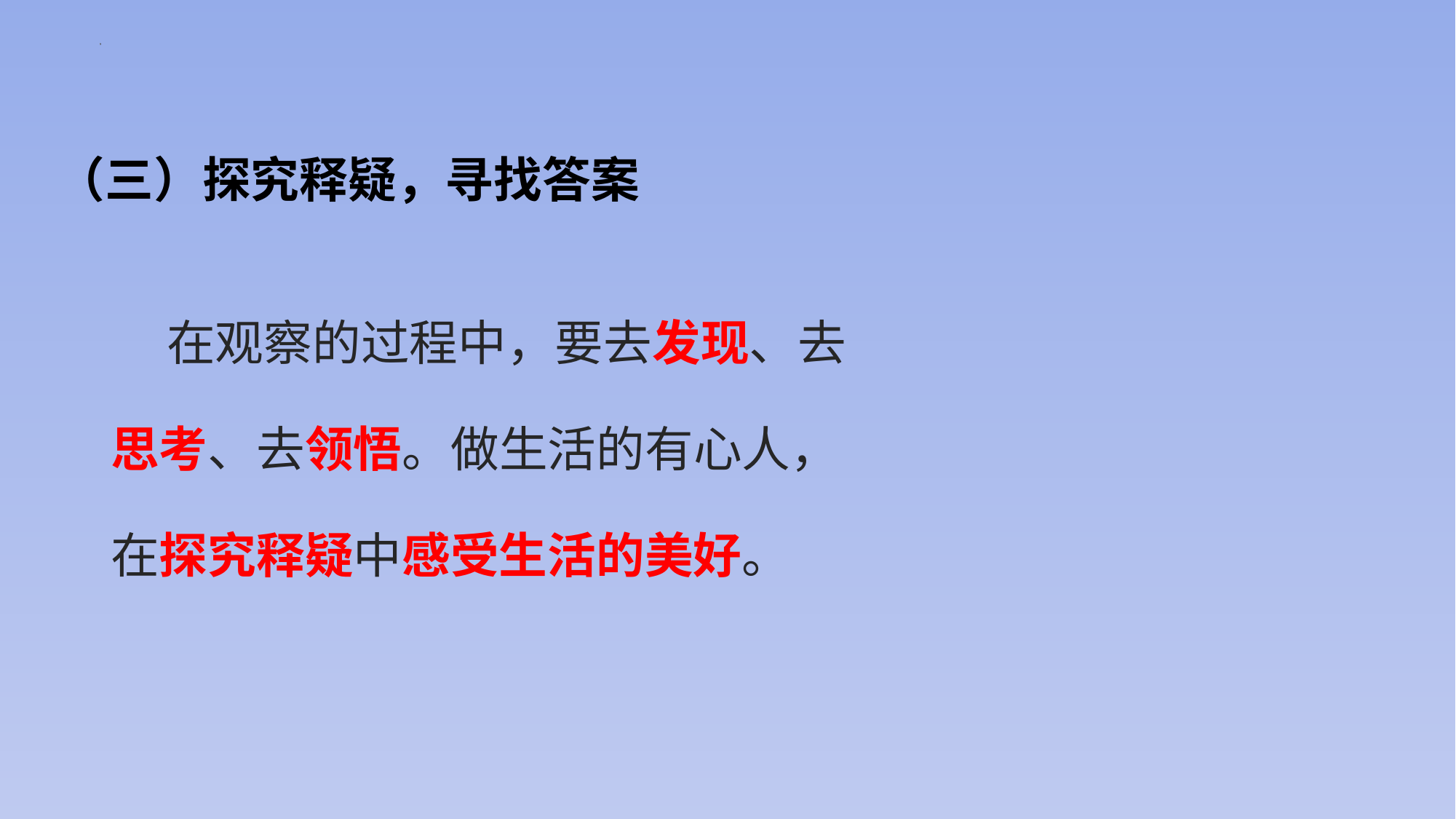

（三）探究释疑，寻找答案
    在观察的过程中，要去发现、去思考、去领悟。做生活的有心人，在探究释疑中感受生活的美好。